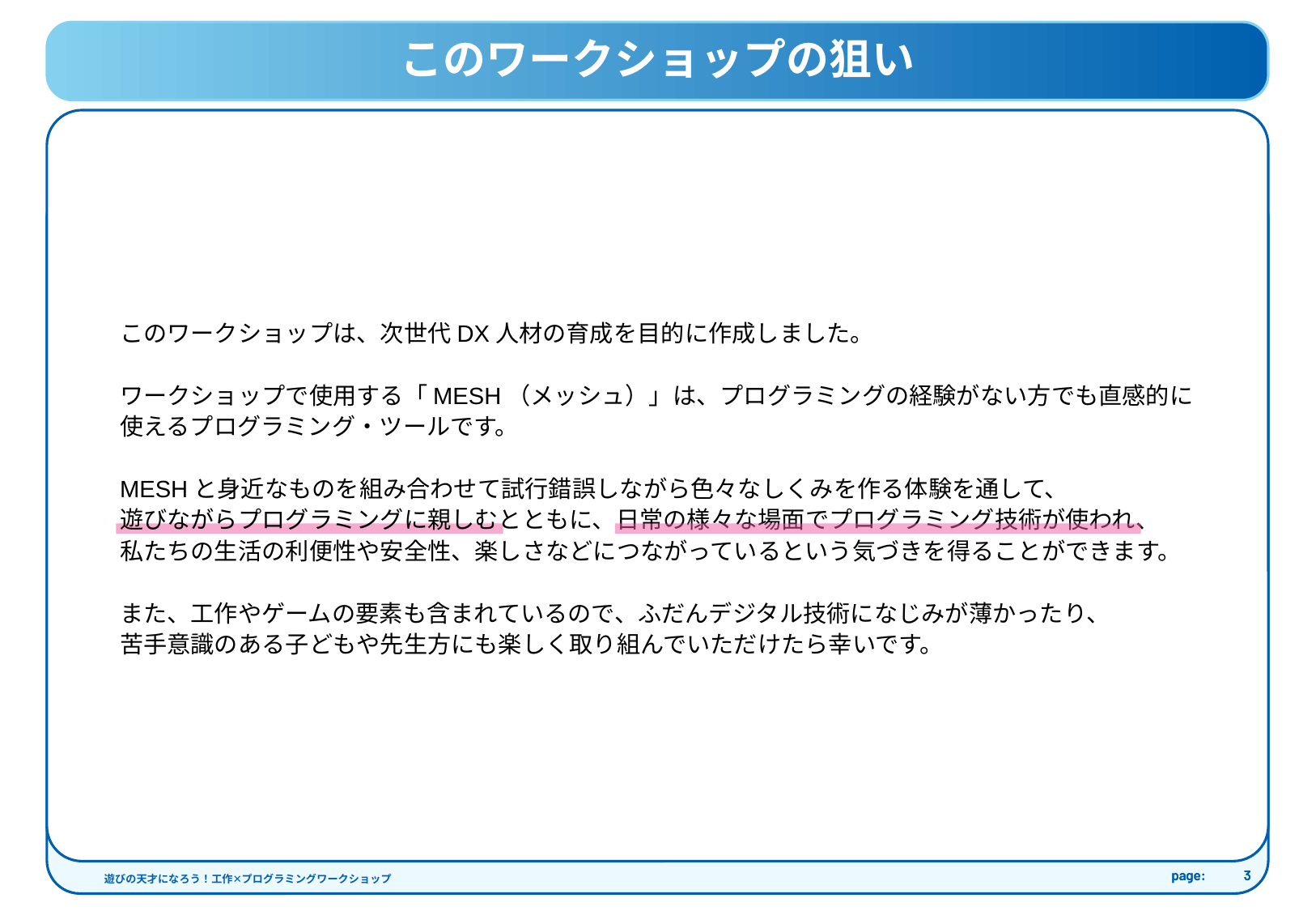

このワークショップの狙い
このワークショップは、次世代DX人材の育成を目的に作成しました。

ワークショップで使用する「MESH（メッシュ）」は、プログラミングの経験がない方でも直感的に使えるプログラミング・ツールです。

MESHと身近なものを組み合わせて試行錯誤しながら色々なしくみを作る体験を通して、
遊びながらプログラミングに親しむとともに、日常の様々な場面でプログラミング技術が使われ、
私たちの生活の利便性や安全性、楽しさなどにつながっているという気づきを得ることができます。

また、工作やゲームの要素も含まれているので、ふだんデジタル技術になじみが薄かったり、
苦手意識のある子どもや先生方にも楽しく取り組んでいただけたら幸いです。